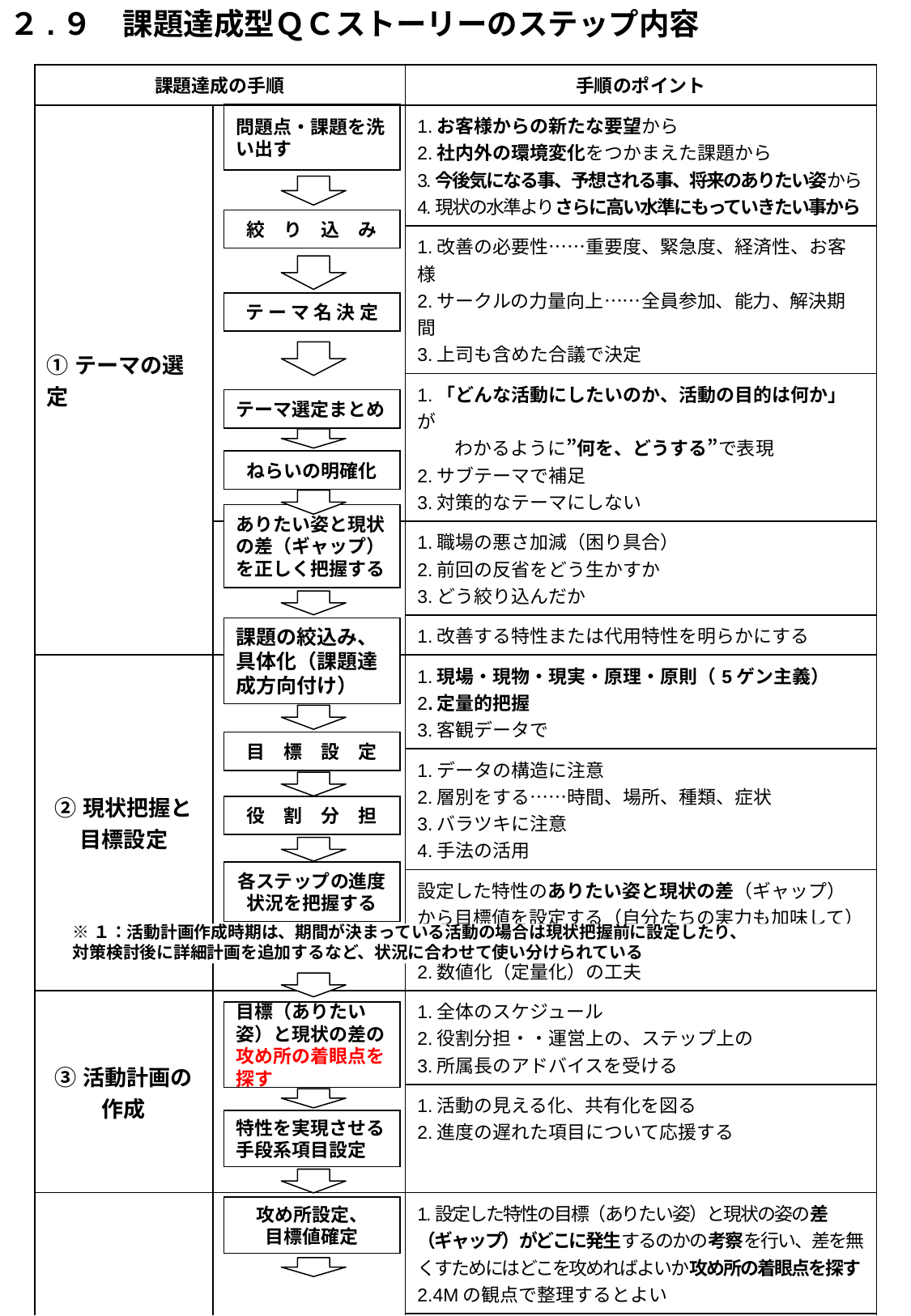

２.９　課題達成型ＱＣストーリーのステップ内容
| 課題達成の手順 |  | 手順のポイント |
| --- | --- | --- |
| ①テーマの選定 |  | 1.お客様からの新たな要望から 2.社内外の環境変化をつかまえた課題から 3.今後気になる事、予想される事、将来のありたい姿から 4.現状の水準よりさらに高い水準にもっていきたい事から |
|  |  | 1.改善の必要性……重要度、緊急度、経済性、お客様 2.サークルの力量向上……全員参加、能力、解決期間 3.上司も含めた合議で決定 |
|  |  | 1.「どんな活動にしたいのか、活動の目的は何か」が 　　わかるように”何を、どうする”で表現 2.サブテーマで補足 3.対策的なテーマにしない |
|  |  | 1.職場の悪さ加減（困り具合） 2.前回の反省をどう生かすか 3.どう絞り込んだか |
|  |  | 1.改善する特性または代用特性を明らかにする |
| ②現状把握と 目標設定 |  | 1.現場・現物・現実・原理・原則（5ゲン主義） 2.定量的把握 3.客観データで |
|  |  | 1.データの構造に注意 2.層別をする……時間、場所、種類、症状 3.バラツキに注意 4.手法の活用 |
|  |  | 設定した特性のありたい姿と現状の差（ギャップ）から目標値を設定する（自分たちの実力も加味して） 1.目標の３要素…何を、何時までに、どのくらい 2.数値化（定量化）の工夫 |
| ③活動計画の 作成 |  | 1.全体のスケジュール 2.役割分担・・運営上の、ステップ上の 3.所属長のアドバイスを受ける |
|  |  | 1.活動の見える化、共有化を図る 2.進度の遅れた項目について応援する |
| ④攻め所明確化 |  | 1.設定した特性の目標（ありたい姿）と現状の姿の差（ギャップ）がどこに発生するのかの考察を行い、差を無くすためにはどこを攻めればよいか攻め所の着眼点を探す 2.4Mの観点で整理するとよい |
|  |  | 1.上記着眼点を参考に特性のありたい姿 を実現させる（差を埋める）手段系項目を設定する |
|  |  | 1.その手段系項目のありたい姿、現状の姿、ギャップ、から攻め所候補を設定する 2.その攻め所候補の中から効果の大きさを考慮し採否を決定する ３.攻め所を考慮し目標値の再確認と確定をする 　（必要に応じ、攻め所ごとに2次目標設定する） |
問題点・課題を洗い出す

絞　り　込　み

テ ー マ 名 決 定

テーマ選定まとめ

ねらいの明確化

ありたい姿と現状の差（ギャップ）を正しく把握する

課題の絞込み、
具体化（課題達成方向付け）

目　標　設　定

役　割　分　担

各ステップの進度
状況を把握する
※１：活動計画作成時期は、期間が決まっている活動の場合は現状把握前に設定したり、
対策検討後に詳細計画を追加するなど、状況に合わせて使い分けられている

目標（ありたい姿）と現状の差の
攻め所の着眼点を探す
目標（ありたい姿）と現状の差の
なぜなぜ解析

特性を実現させる
手段系項目設定

攻め所設定、
目標値確定